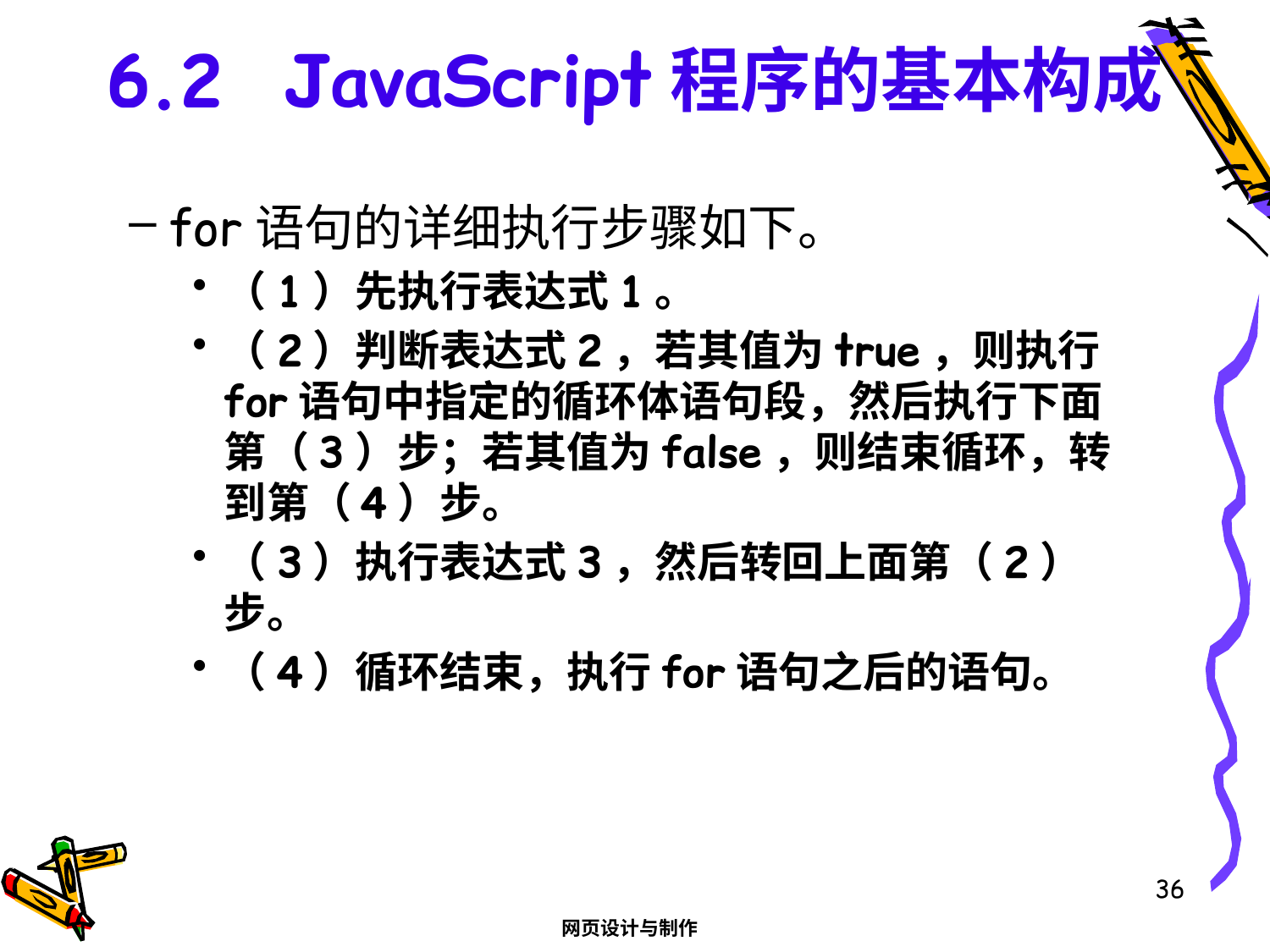

# 6.2  JavaScript程序的基本构成
for语句的详细执行步骤如下。
（1）先执行表达式1。
（2）判断表达式2，若其值为true，则执行for语句中指定的循环体语句段，然后执行下面第（3）步；若其值为false，则结束循环，转到第（4）步。
（3）执行表达式3，然后转回上面第（2）步。
（4）循环结束，执行for语句之后的语句。
36
网页设计与制作